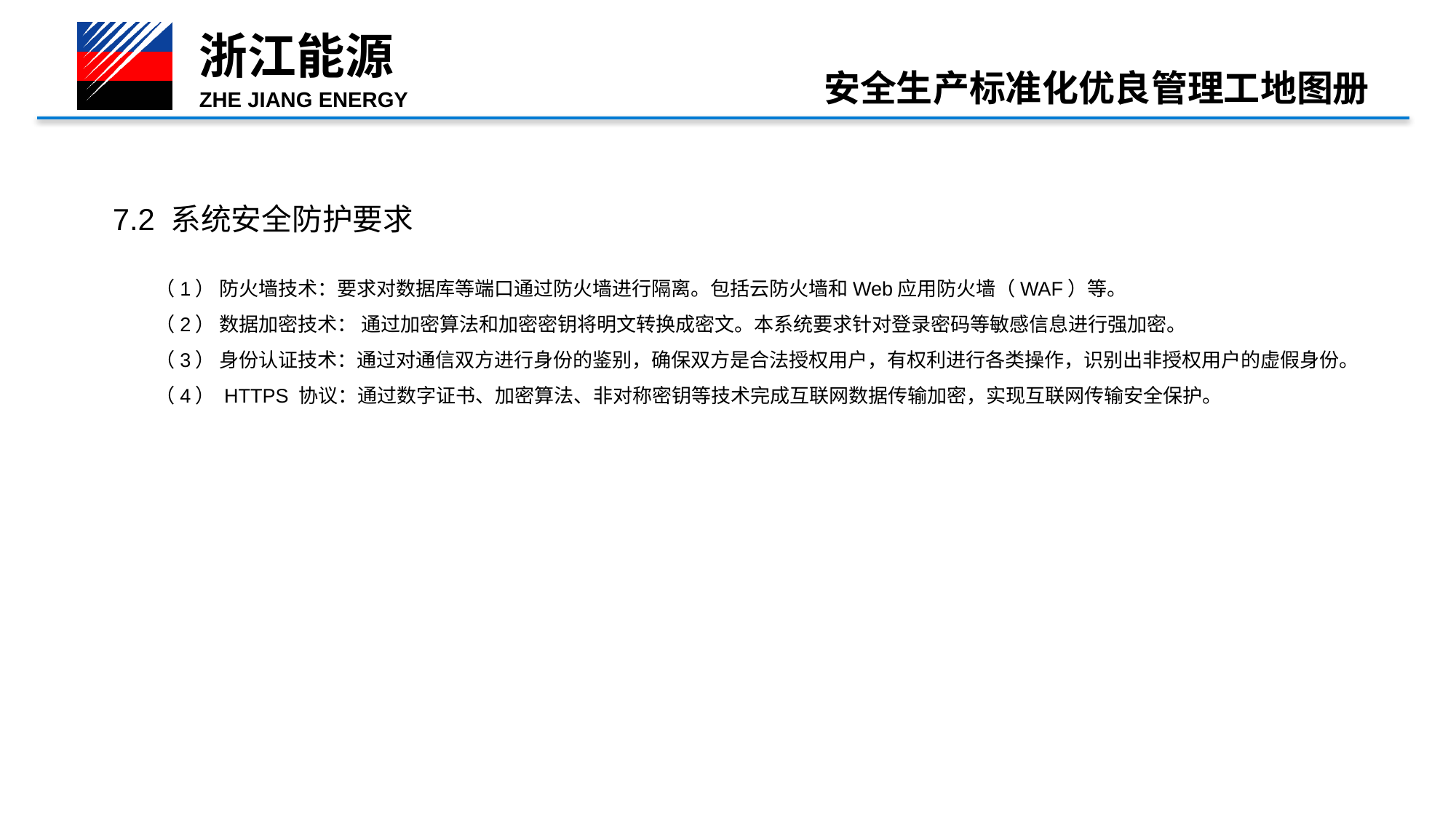

安全生产标准化优良管理工地图册
7.2 系统安全防护要求
（1） 防火墙技术：要求对数据库等端口通过防火墙进行隔离。包括云防火墙和Web应用防火墙（WAF）等。
（2） 数据加密技术： 通过加密算法和加密密钥将明文转换成密文。本系统要求针对登录密码等敏感信息进行强加密。
（3） 身份认证技术：通过对通信双方进行身份的鉴别，确保双方是合法授权用户，有权利进行各类操作，识别出非授权用户的虚假身份。
（4） HTTPS 协议：通过数字证书、加密算法、非对称密钥等技术完成互联网数据传输加密，实现互联网传输安全保护。